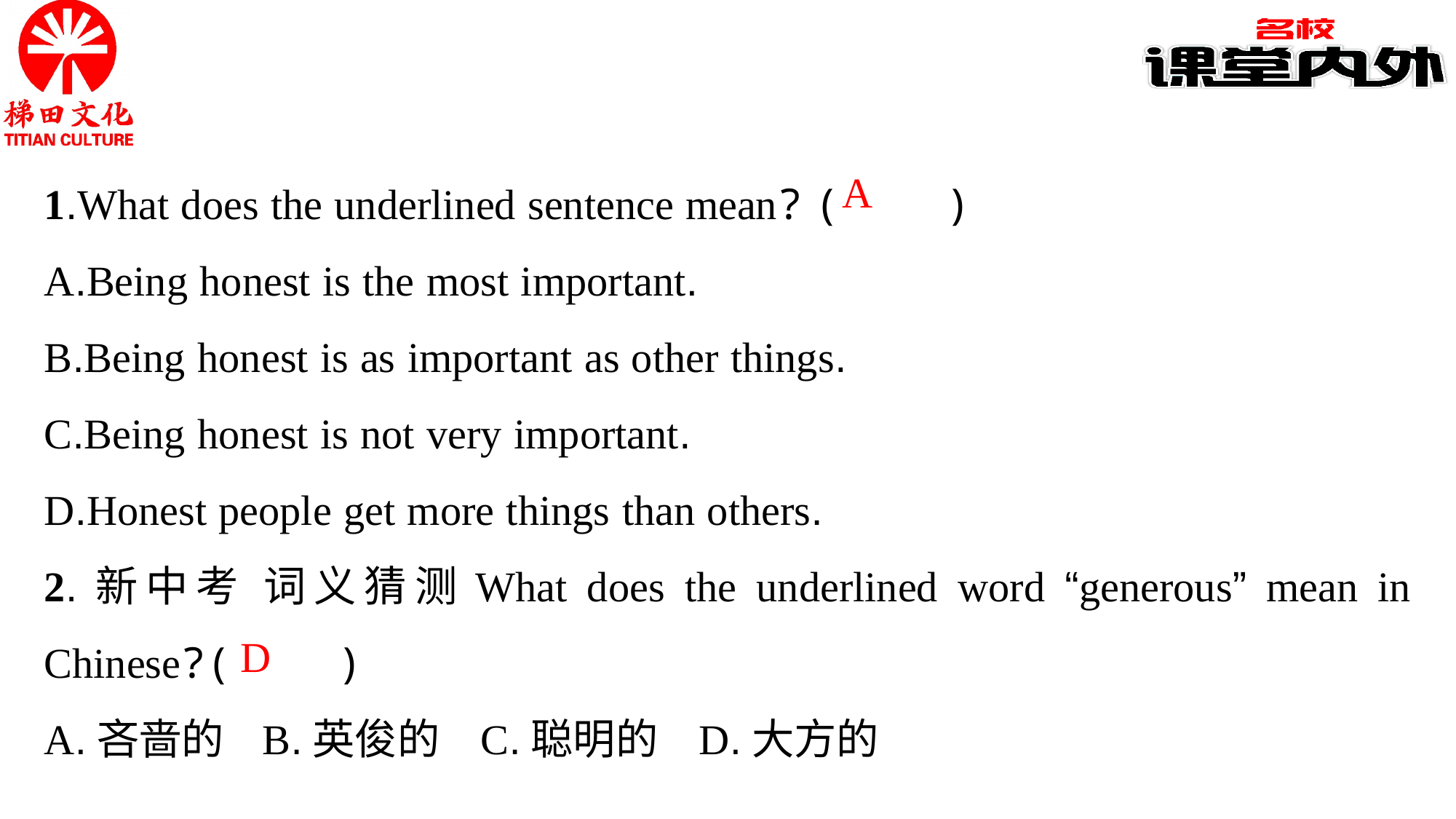

1.What does the underlined sentence mean? (　　)
A.Being honest is the most important.
B.Being honest is as important as other things.
C.Being honest is not very important.
D.Honest people get more things than others.
2.新中考 词义猜测What does the underlined word “generous” mean in Chinese?(　　)
A.吝啬的	B.英俊的	C.聪明的	D.大方的
A
D